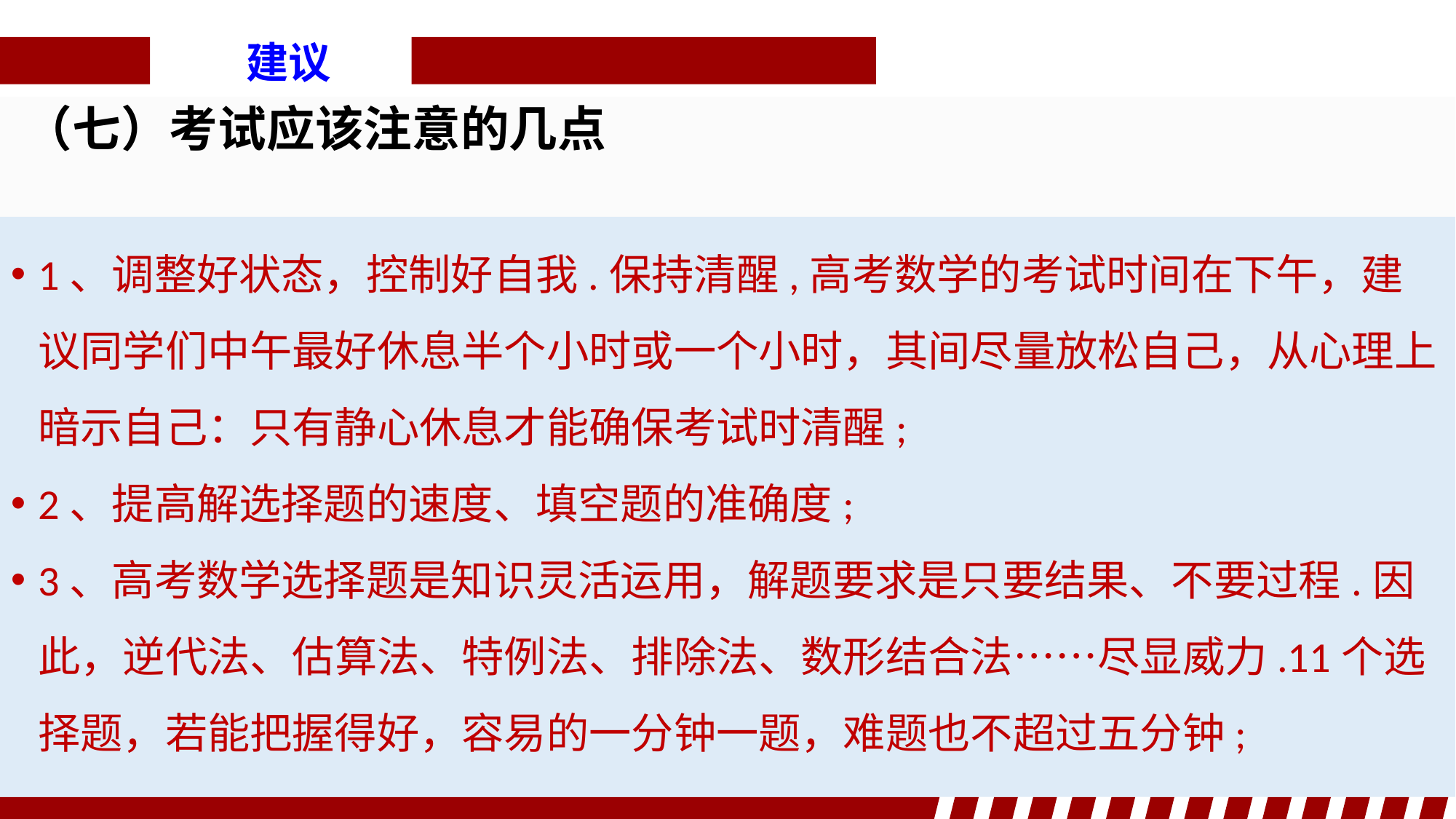

建议

（七）考试应该注意的几点
1、调整好状态，控制好自我.保持清醒,高考数学的考试时间在下午，建议同学们中午最好休息半个小时或一个小时，其间尽量放松自己，从心理上暗示自己：只有静心休息才能确保考试时清醒;
2、提高解选择题的速度、填空题的准确度;
3、高考数学选择题是知识灵活运用，解题要求是只要结果、不要过程.因此，逆代法、估算法、特例法、排除法、数形结合法……尽显威力.11个选择题，若能把握得好，容易的一分钟一题，难题也不超过五分钟;